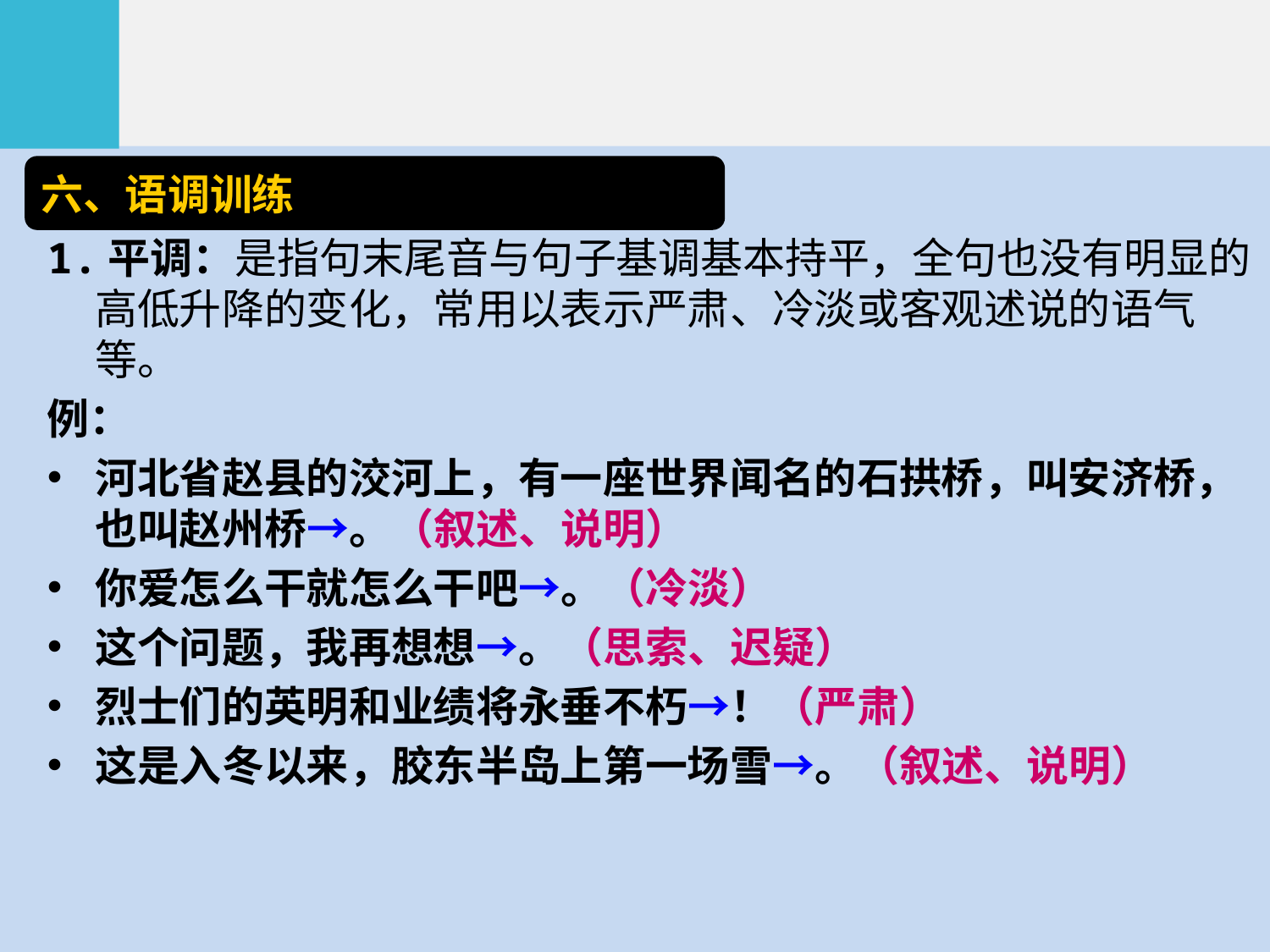

六、语调训练

1.平调：是指句末尾音与句子基调基本持平，全句也没有明显的高低升降的变化，常用以表示严肃、冷淡或客观述说的语气等。
例：
河北省赵县的洨河上，有一座世界闻名的石拱桥，叫安济桥，也叫赵州桥→。（叙述、说明）
你爱怎么干就怎么干吧→。（冷淡）
这个问题，我再想想→。（思索、迟疑）
烈士们的英明和业绩将永垂不朽→！（严肃）
这是入冬以来，胶东半岛上第一场雪→。（叙述、说明）